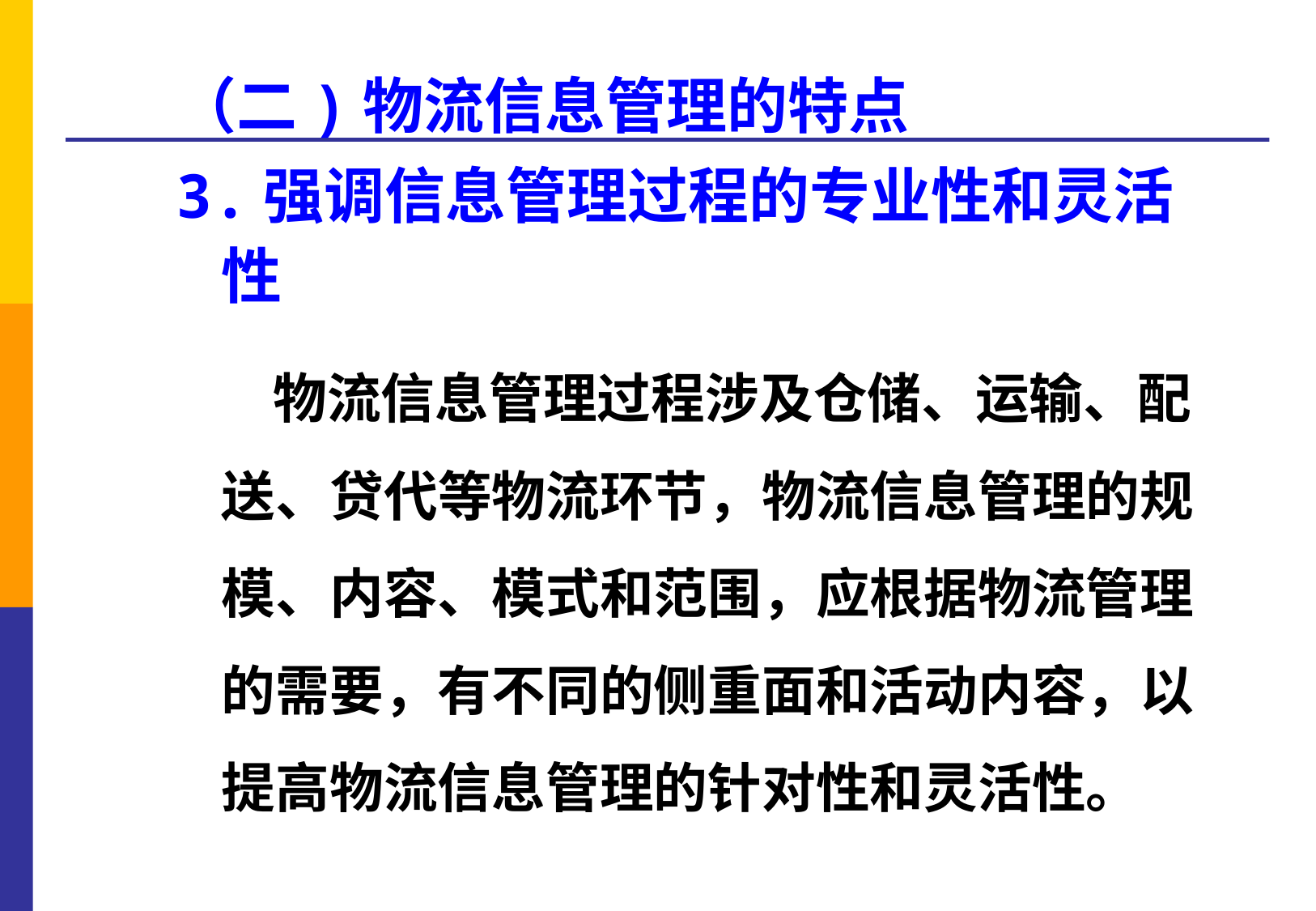

（二)物流信息管理的特点
3.强调信息管理过程的专业性和灵活性
      物流信息管理过程涉及仓储、运输、配送、贷代等物流环节，物流信息管理的规模、内容、模式和范围，应根据物流管理的需要，有不同的侧重面和活动内容，以提高物流信息管理的针对性和灵活性。